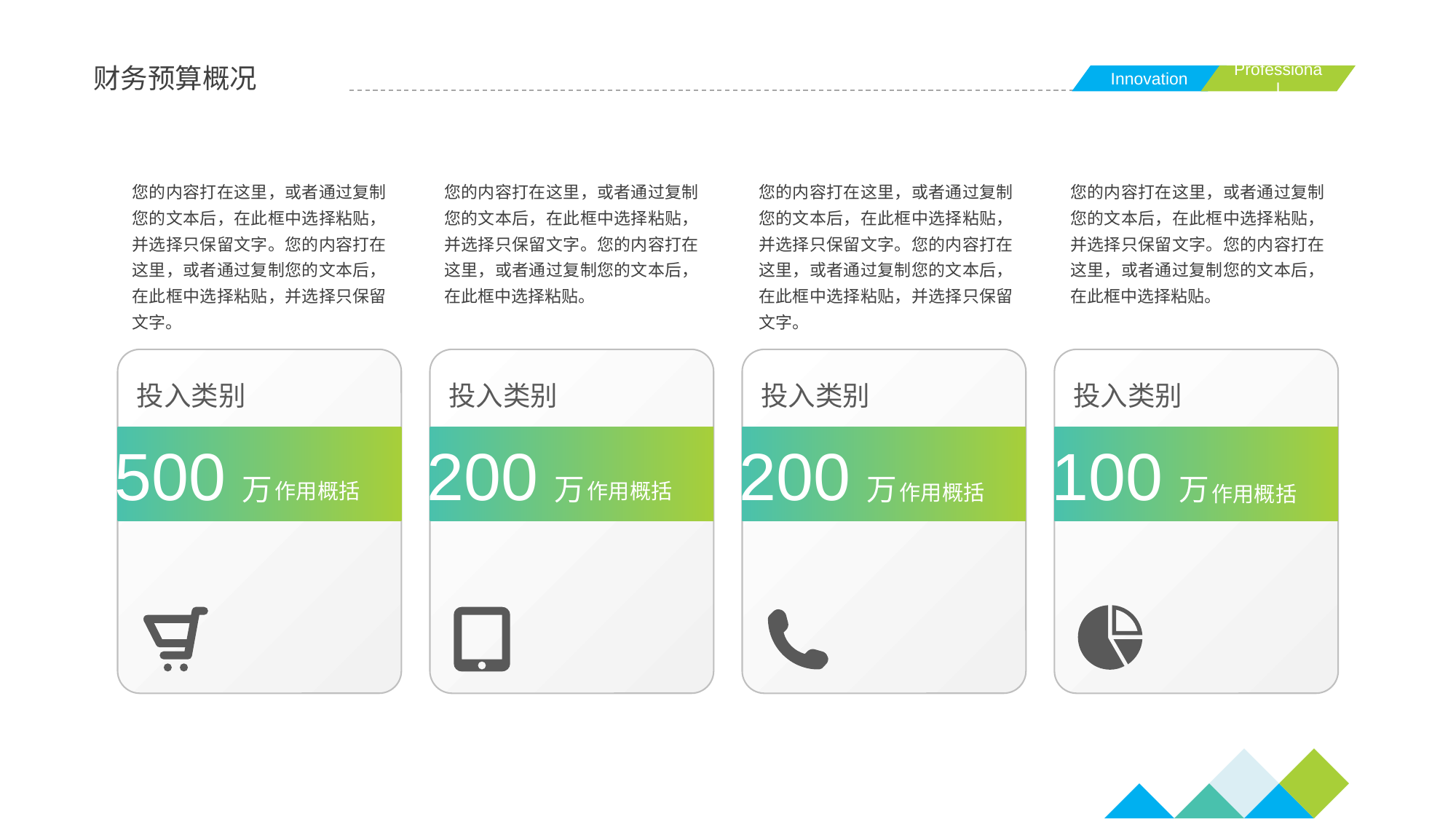

财务预算概况
您的内容打在这里，或者通过复制您的文本后，在此框中选择粘贴，并选择只保留文字。您的内容打在这里，或者通过复制您的文本后，在此框中选择粘贴，并选择只保留文字。
您的内容打在这里，或者通过复制您的文本后，在此框中选择粘贴，并选择只保留文字。您的内容打在这里，或者通过复制您的文本后，在此框中选择粘贴。
您的内容打在这里，或者通过复制您的文本后，在此框中选择粘贴，并选择只保留文字。您的内容打在这里，或者通过复制您的文本后，在此框中选择粘贴，并选择只保留文字。
您的内容打在这里，或者通过复制您的文本后，在此框中选择粘贴，并选择只保留文字。您的内容打在这里，或者通过复制您的文本后，在此框中选择粘贴。

投入类别

500万
作用概括

投入类别

200万
作用概括

投入类别

200万
作用概括

投入类别

100万
作用概括